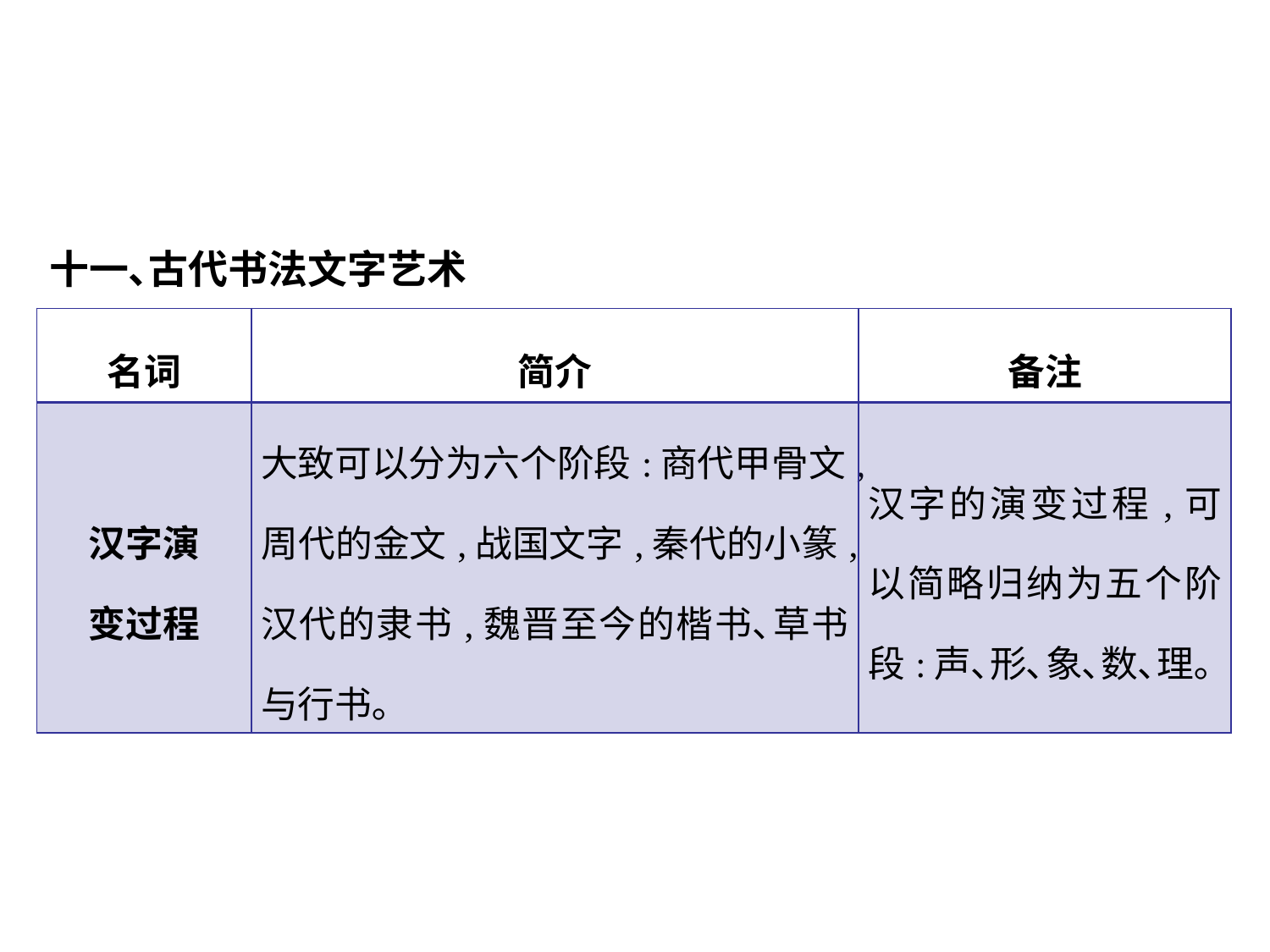

十一､古代书法文字艺术
| 名词 | 简介 | 备注 |
| --- | --- | --- |
| 汉字演 变过程 | 大致可以分为六个阶段:商代甲骨文,周代的金文,战国文字,秦代的小篆,汉代的隶书,魏晋至今的楷书､草书与行书｡ | 汉字的演变过程,可以简略归纳为五个阶段:声､形､象､数､理｡ |